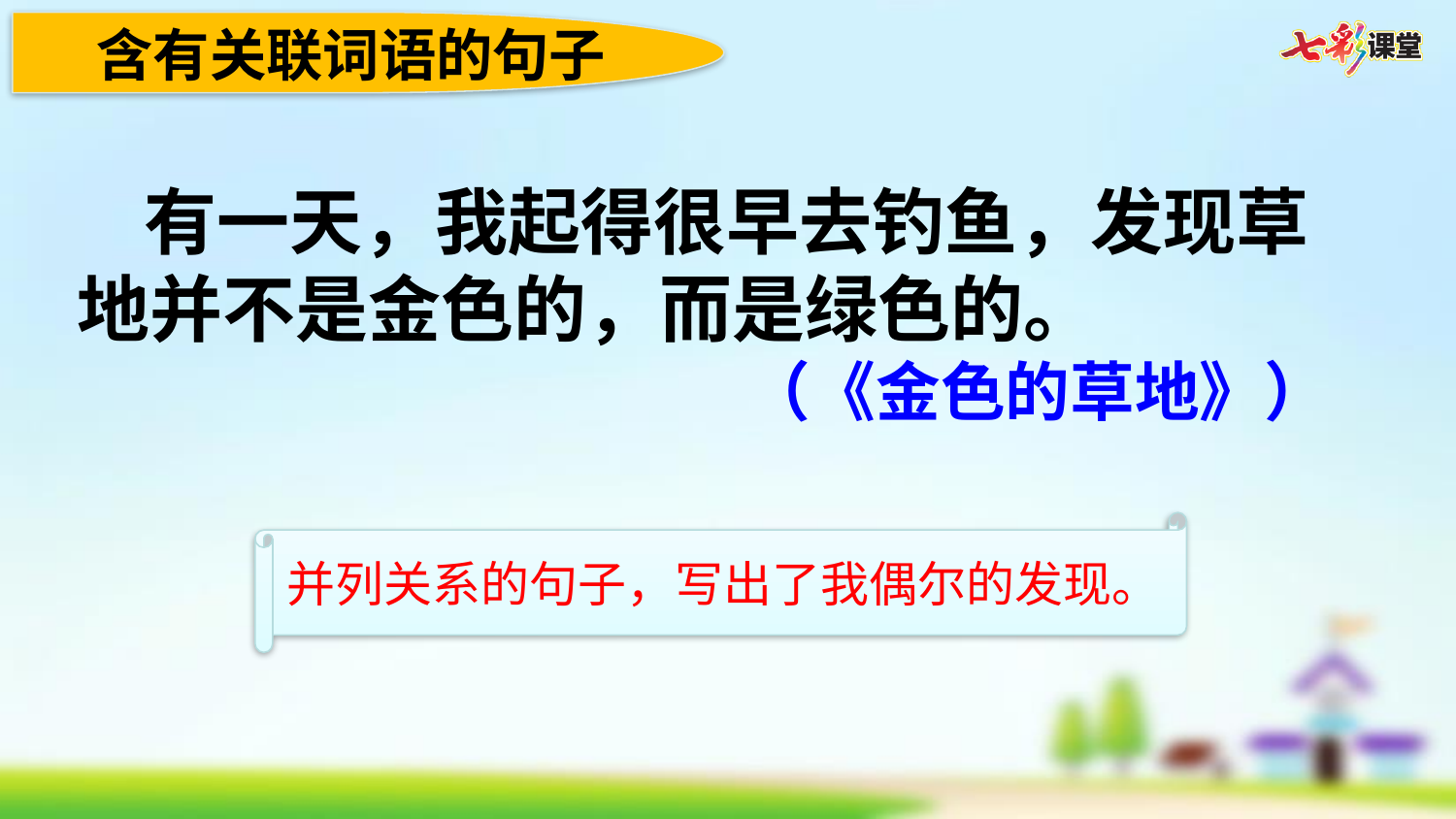

含有关联词语的句子
   有一天，我起得很早去钓鱼，发现草地并不是金色的，而是绿色的。
（《金色的草地》）
并列关系的句子，写出了我偶尔的发现。